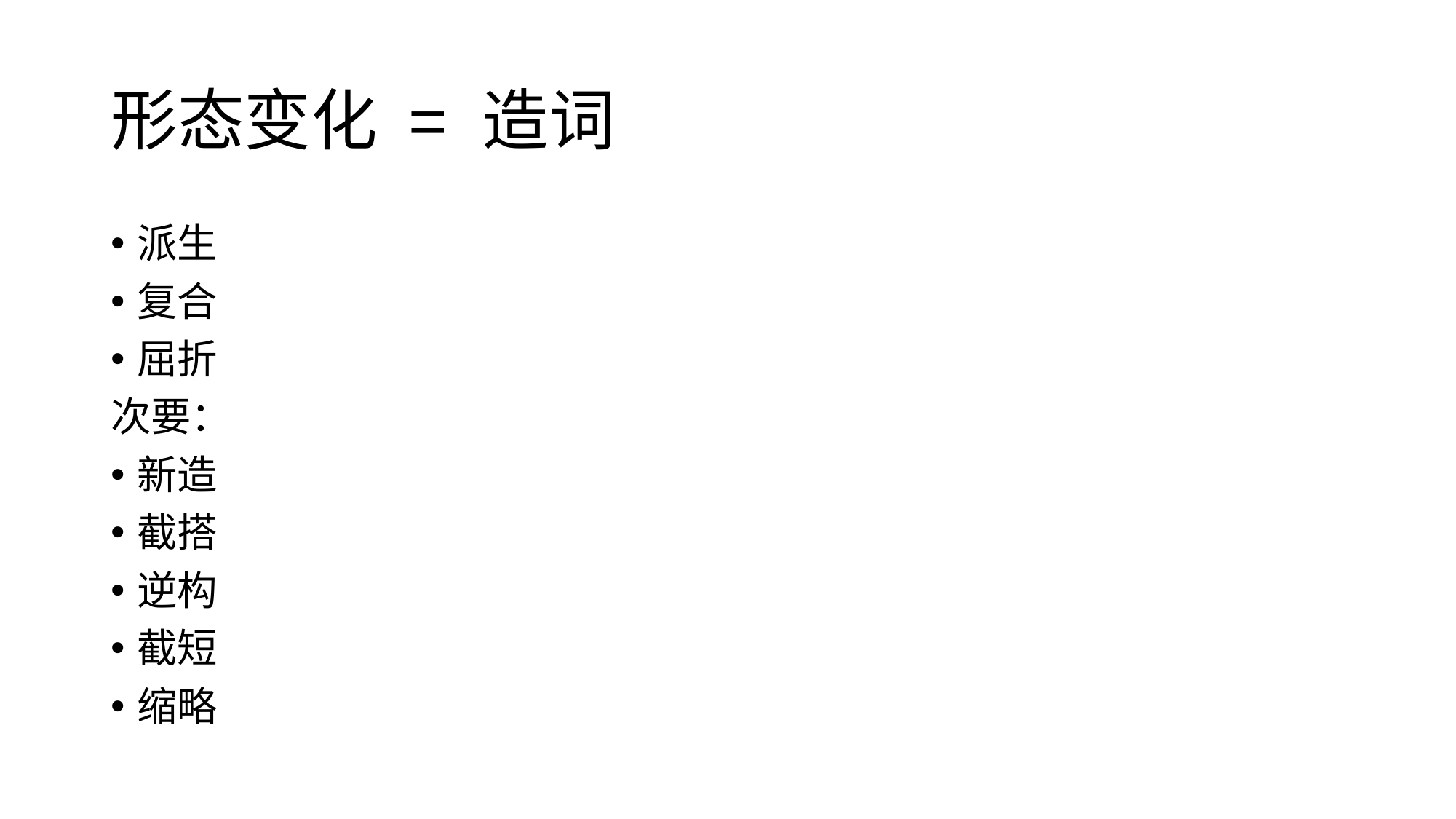

# 形态变化 = 造词
派生
复合
屈折
次要：
新造
截搭
逆构
截短
缩略